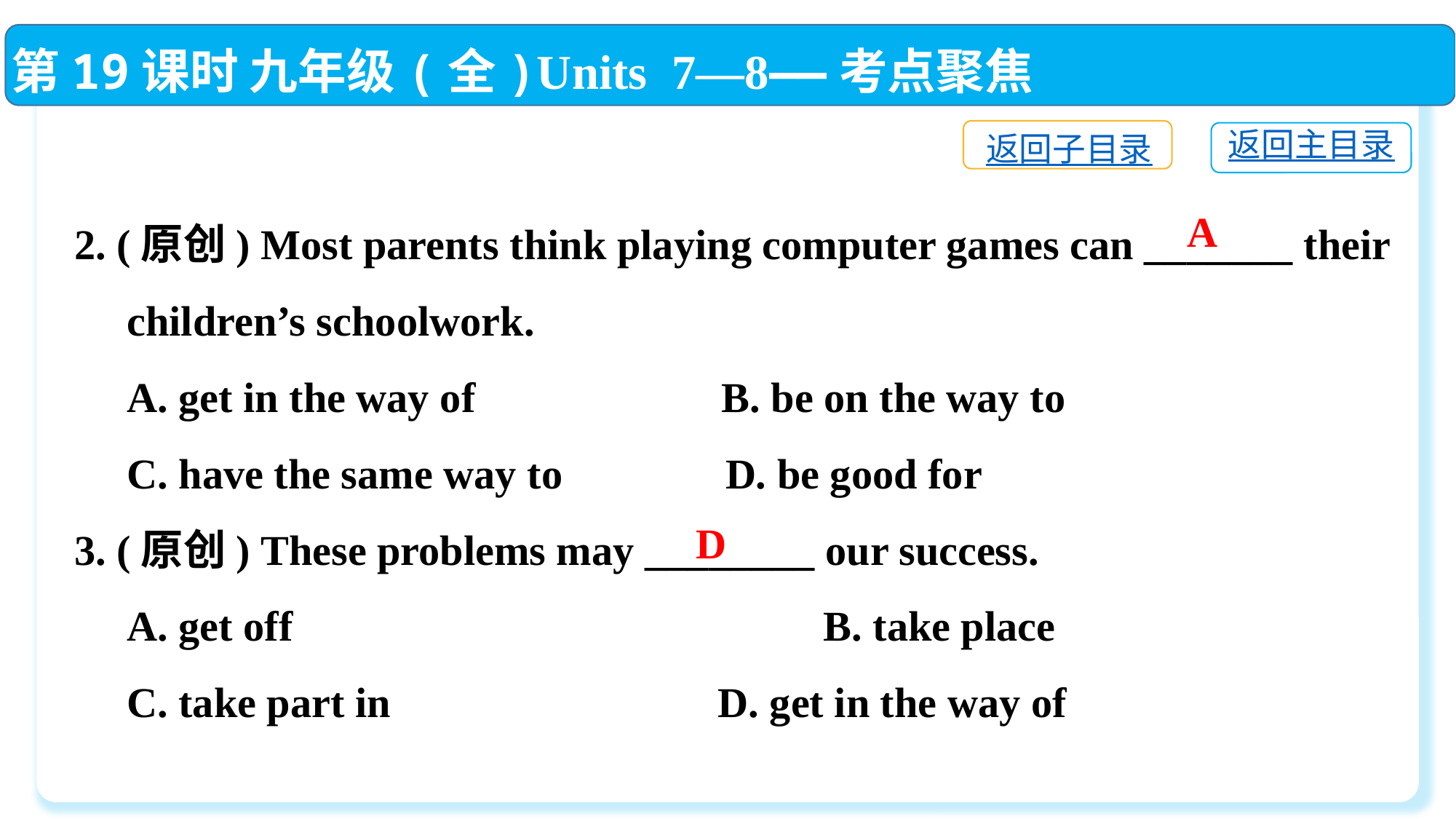

第19课时 九年级(全)Units  7—8——考点聚焦

返回子目录
返回主目录
2. (原创) Most parents think playing computer games can _______ their
     children’s schoolwork.
     A. get in the way of	                    B. be on the way to
     C. have the same way to	          D. be good for
3. (原创) These problems may ________ our success.
     A. get off	                                        B. take place
     C. take part in	                              D. get in the way of
A

D